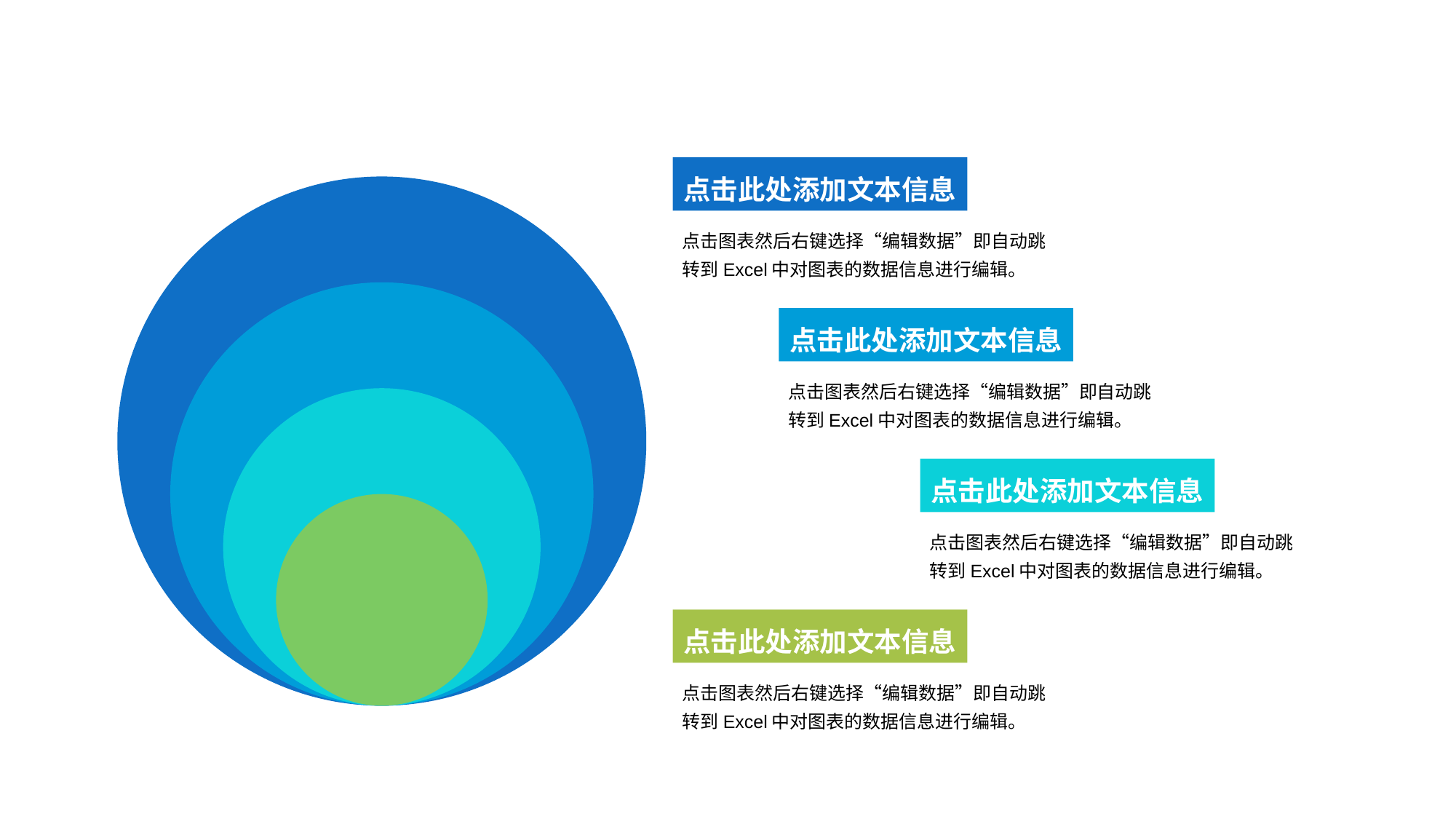

点击此处添加文本信息

点击图表然后右键选择“编辑数据”即自动跳转到Excel中对图表的数据信息进行编辑。

点击此处添加文本信息
点击图表然后右键选择“编辑数据”即自动跳转到Excel中对图表的数据信息进行编辑。

点击此处添加文本信息

点击图表然后右键选择“编辑数据”即自动跳转到Excel中对图表的数据信息进行编辑。
点击此处添加文本信息
点击图表然后右键选择“编辑数据”即自动跳转到Excel中对图表的数据信息进行编辑。